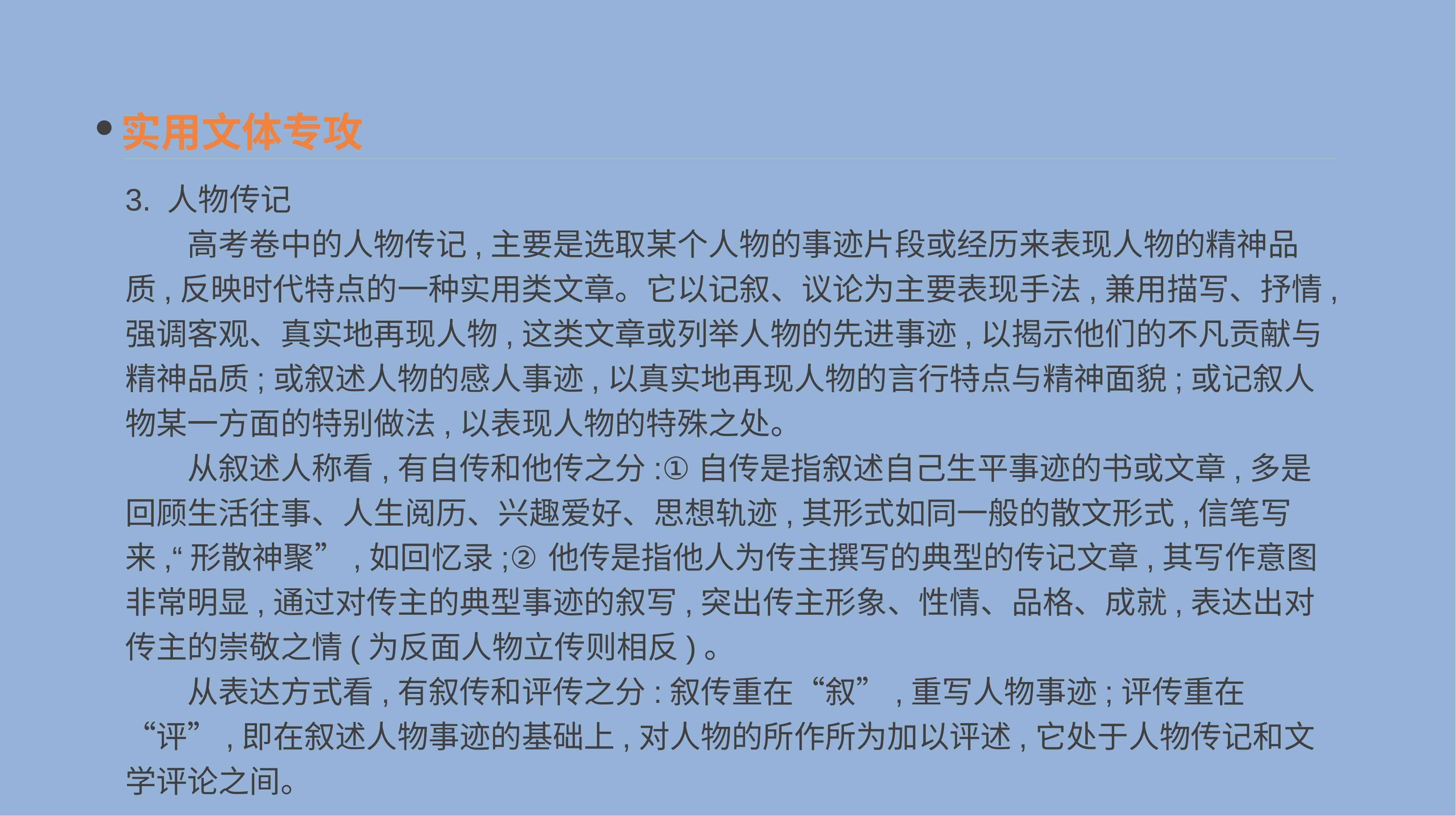

实用文体专攻

3. 人物传记
　　高考卷中的人物传记,主要是选取某个人物的事迹片段或经历来表现人物的精神品质,反映时代特点的一种实用类文章。它以记叙、议论为主要表现手法,兼用描写、抒情,强调客观、真实地再现人物,这类文章或列举人物的先进事迹,以揭示他们的不凡贡献与精神品质;或叙述人物的感人事迹,以真实地再现人物的言行特点与精神面貌;或记叙人物某一方面的特别做法,以表现人物的特殊之处。
　　从叙述人称看,有自传和他传之分:①自传是指叙述自己生平事迹的书或文章,多是回顾生活往事、人生阅历、兴趣爱好、思想轨迹,其形式如同一般的散文形式,信笔写来,“形散神聚”,如回忆录;②他传是指他人为传主撰写的典型的传记文章,其写作意图非常明显,通过对传主的典型事迹的叙写,突出传主形象、性情、品格、成就,表达出对传主的崇敬之情(为反面人物立传则相反)。
　　从表达方式看,有叙传和评传之分:叙传重在“叙”,重写人物事迹;评传重在“评”,即在叙述人物事迹的基础上,对人物的所作所为加以评述,它处于人物传记和文学评论之间。